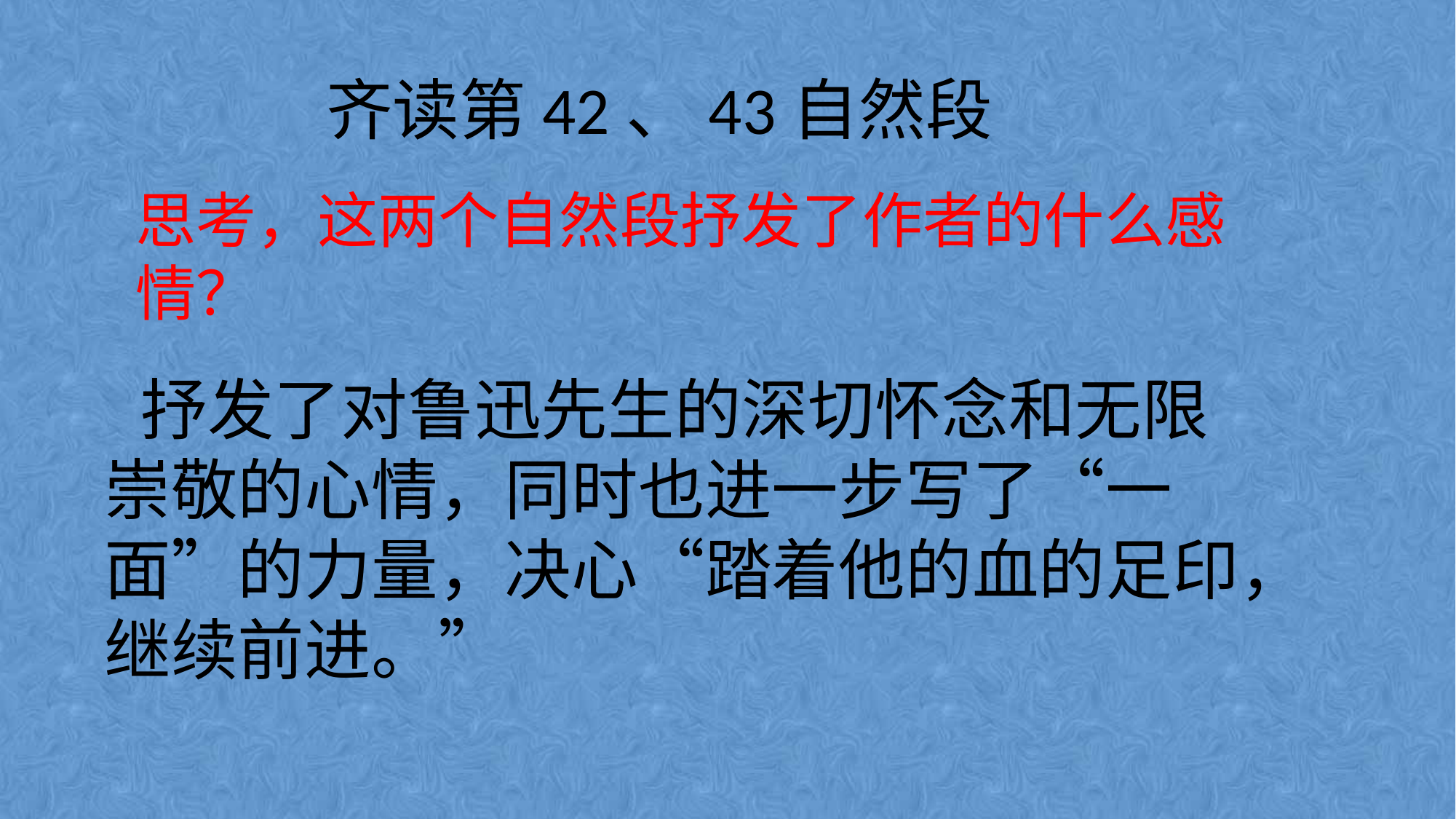

# 齐读第42、43自然段
思考，这两个自然段抒发了作者的什么感情？
抒发了对鲁迅先生的深切怀念和无限崇敬的心情，同时也进一步写了“一面”的力量，决心“踏着他的血的足印，继续前进。”